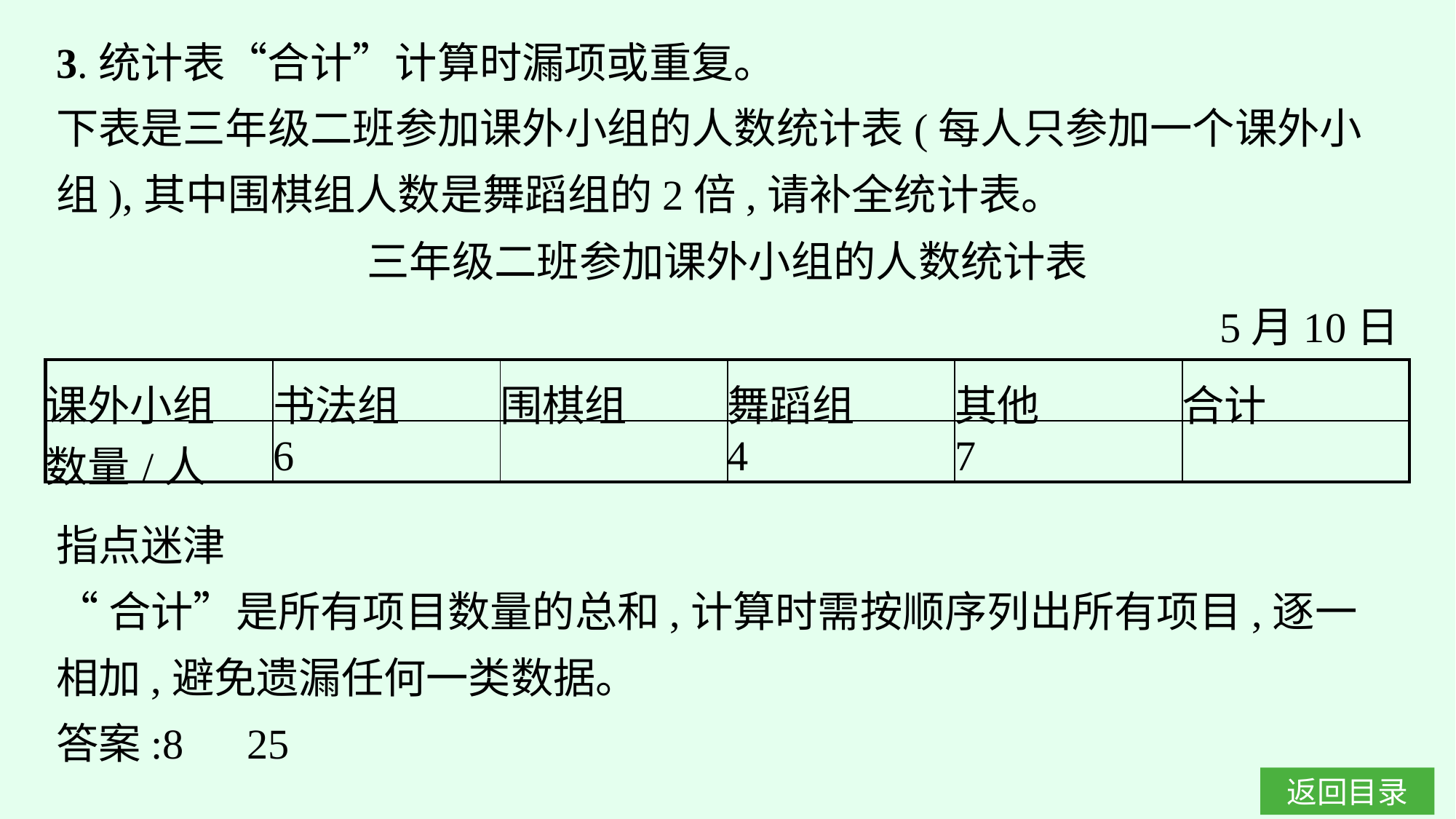

3.统计表“合计”计算时漏项或重复。
下表是三年级二班参加课外小组的人数统计表(每人只参加一个课外小组),其中围棋组人数是舞蹈组的2倍,请补全统计表。
三年级二班参加课外小组的人数统计表
5月10日
| 课外小组 | 书法组 | 围棋组 | 舞蹈组 | 其他 | 合计 |
| --- | --- | --- | --- | --- | --- |
| 数量/人 | 6 |  | 4 | 7 |  |
指点迷津
“合计”是所有项目数量的总和,计算时需按顺序列出所有项目,逐一相加,避免遗漏任何一类数据。
答案:8　25